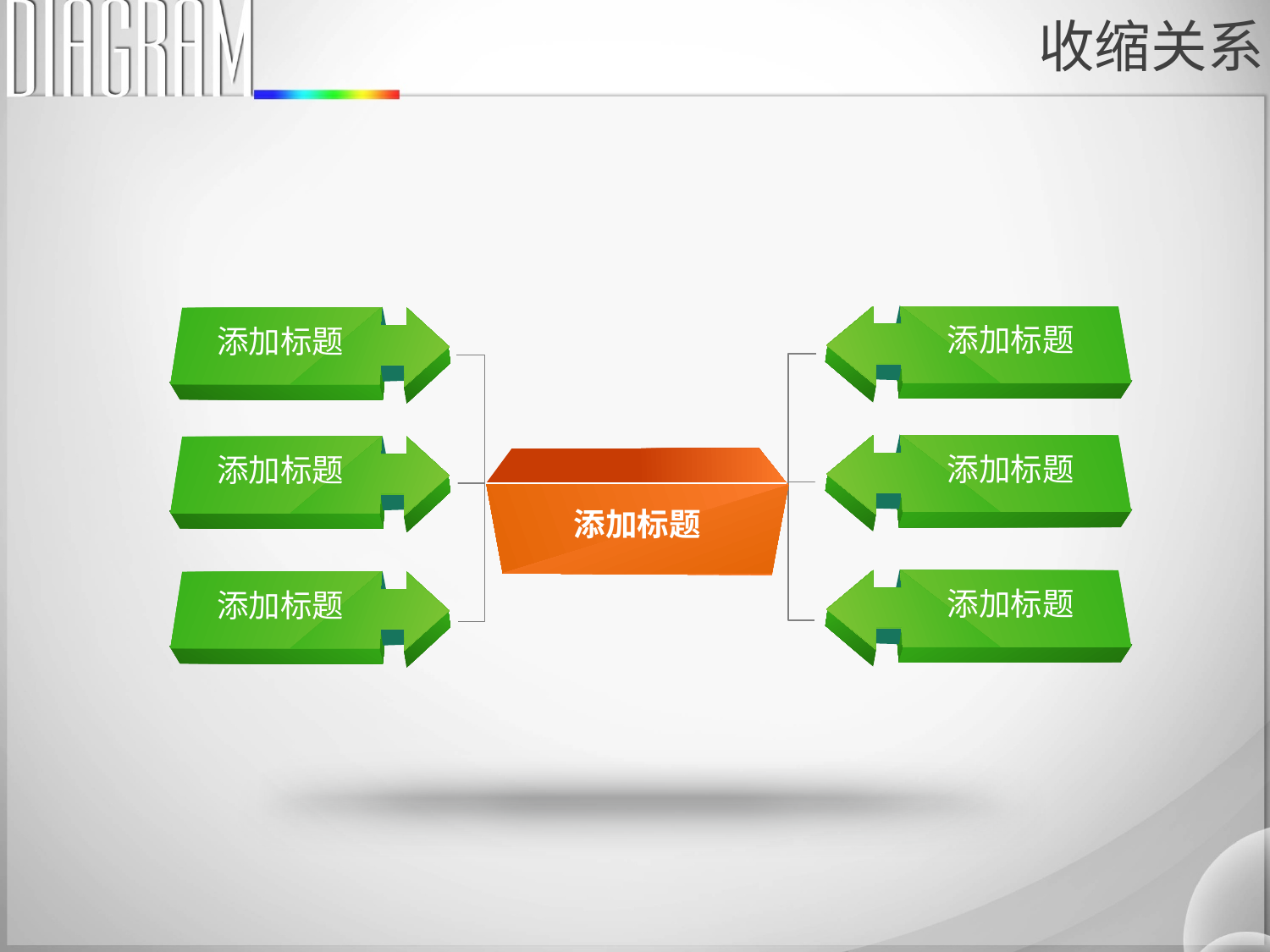

收缩关系

添加标题

添加标题

添加标题

添加标题

添加标题

添加标题

添加标题